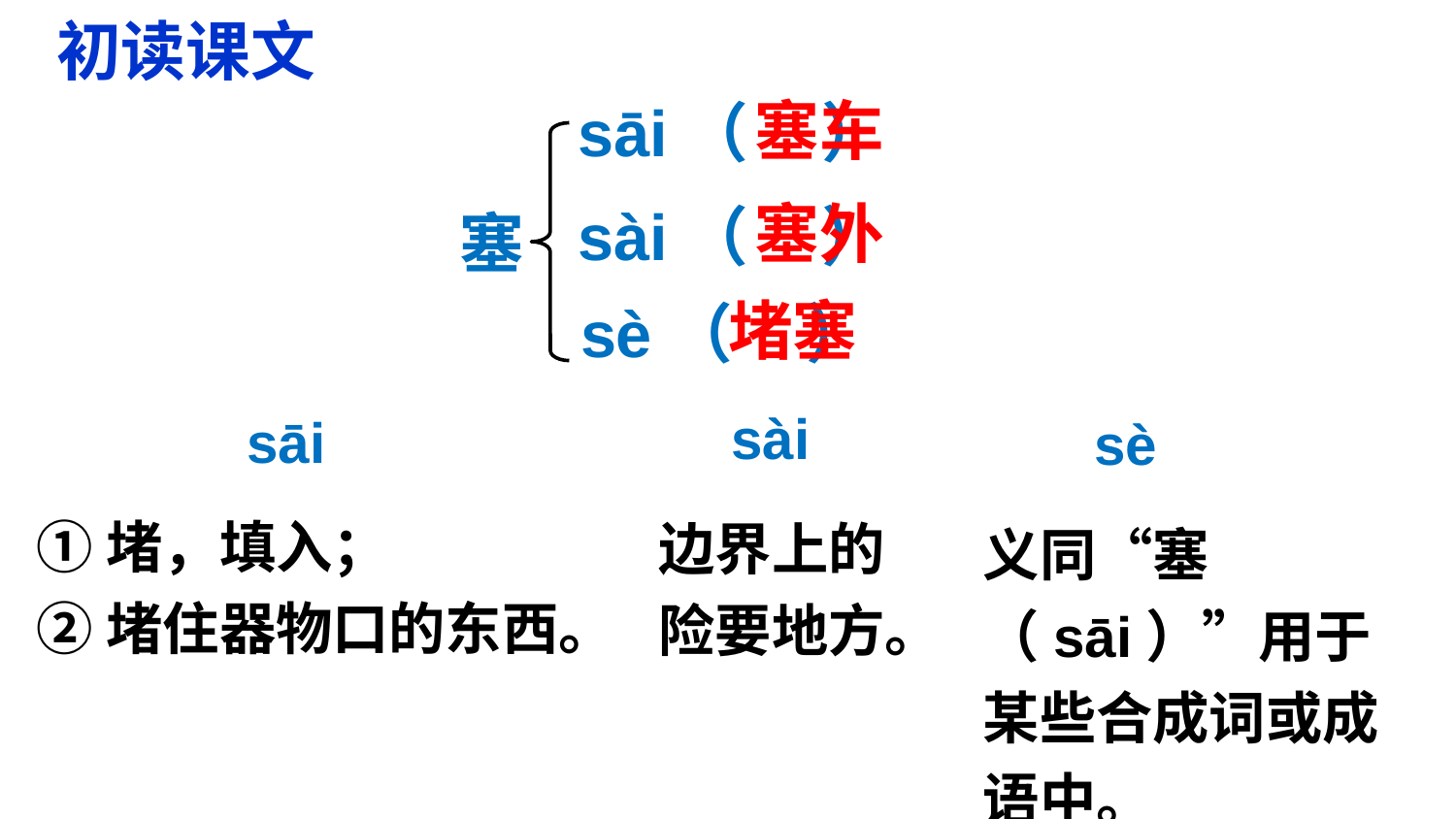

初读课文
塞车
sāi（     ）

塞外
sài（     ）
塞
堵塞
sè（     ）
sài
sāi
sè
①堵，填入；
②堵住器物口的东西。
边界上的险要地方。
义同“塞（sāi）”用于某些合成词或成语中。